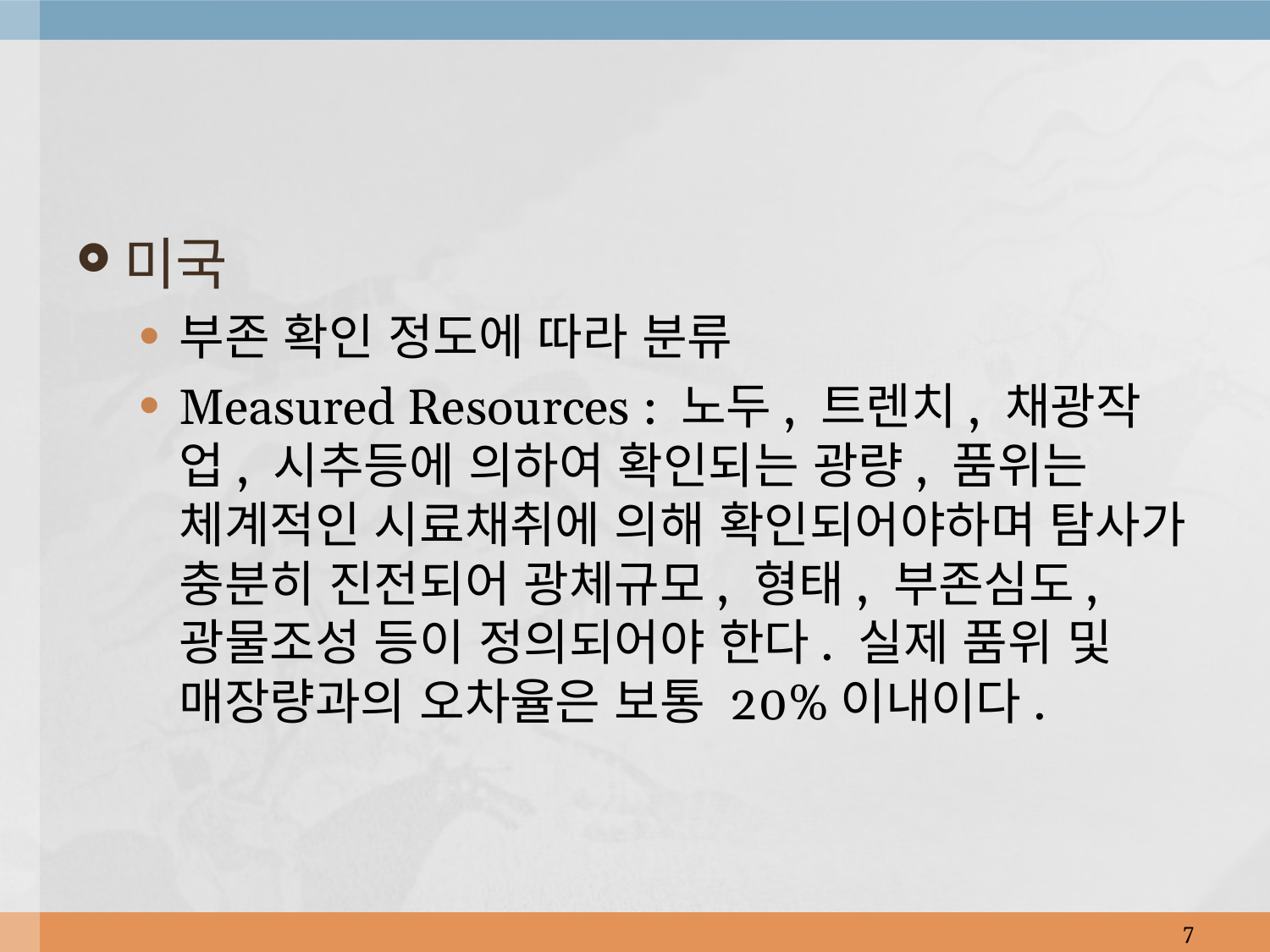

미국
부존 확인 정도에 따라 분류
Measured Resources : 노두, 트렌치, 채광작업, 시추등에 의하여 확인되는 광량, 품위는 체계적인 시료채취에 의해 확인되어야하며 탐사가 충분히 진전되어 광체규모, 형태, 부존심도, 광물조성 등이 정의되어야 한다. 실제 품위 및 매장량과의 오차율은 보통 20%이내이다.

7